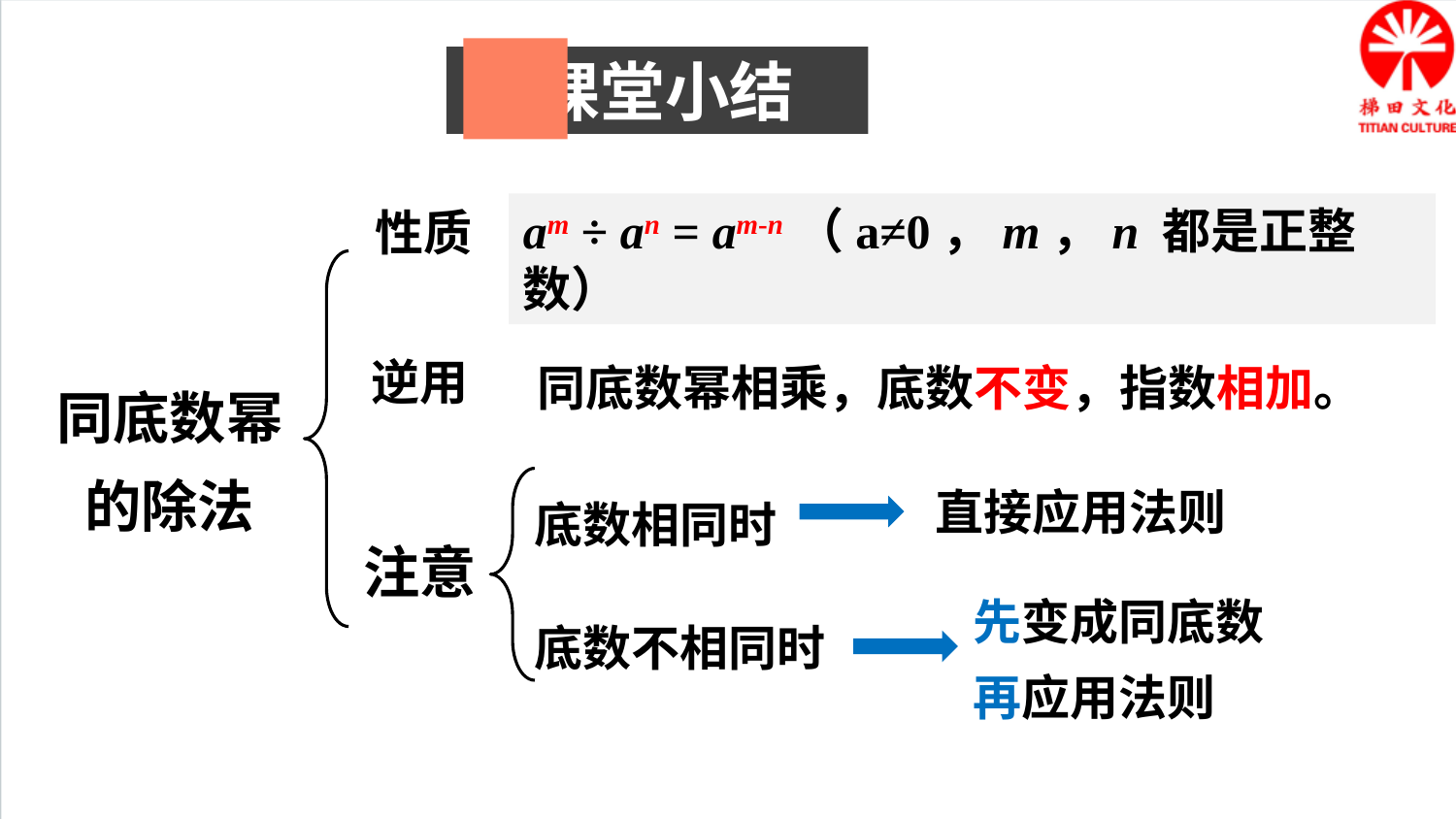

课堂小结
am ÷ an = am-n（a≠0，m，n 都是正整数）
性质

同底数幂的除法
同底数幂相乘，底数不变，指数相加。
逆用
直接应用法则

注意
底数相同时

先变成同底数再应用法则
底数不相同时